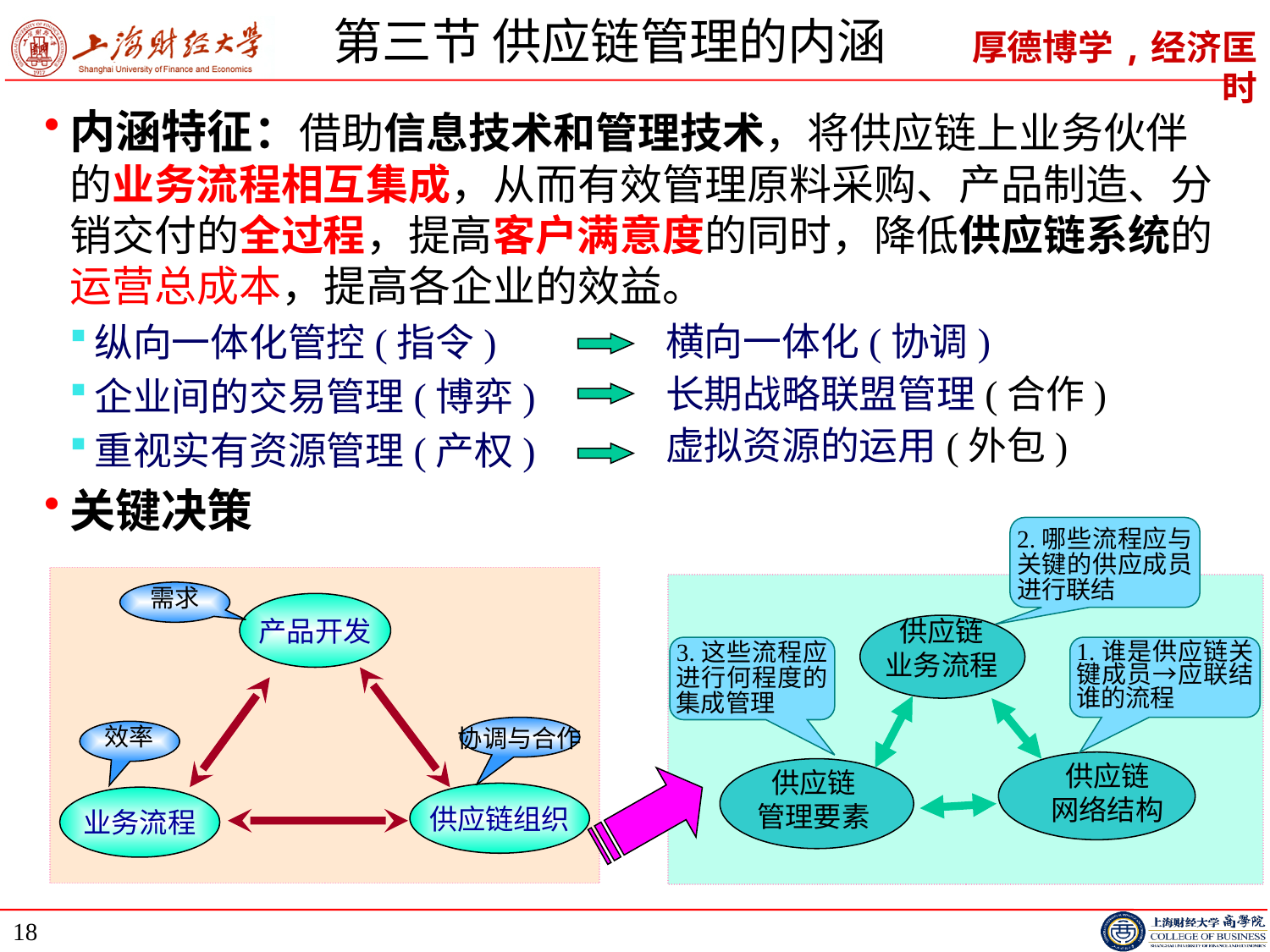

# 第三节 供应链管理的内涵
内涵特征：借助信息技术和管理技术，将供应链上业务伙伴的业务流程相互集成，从而有效管理原料采购、产品制造、分销交付的全过程，提高客户满意度的同时，降低供应链系统的运营总成本，提高各企业的效益。
纵向一体化管控(指令)
企业间的交易管理(博弈)
重视实有资源管理(产权)
关键决策
横向一体化(协调)
长期战略联盟管理(合作)
虚拟资源的运用(外包)

2.哪些流程应与关键的供应成员进行联结

需求
产品开发
供应链
业务流程

供应链
网络结构

供应链
管理要素

3.这些流程应进行何程度的集成管理
1.谁是供应链关键成员→应联结谁的流程

协调与合作
效率

供应链组织
业务流程

18